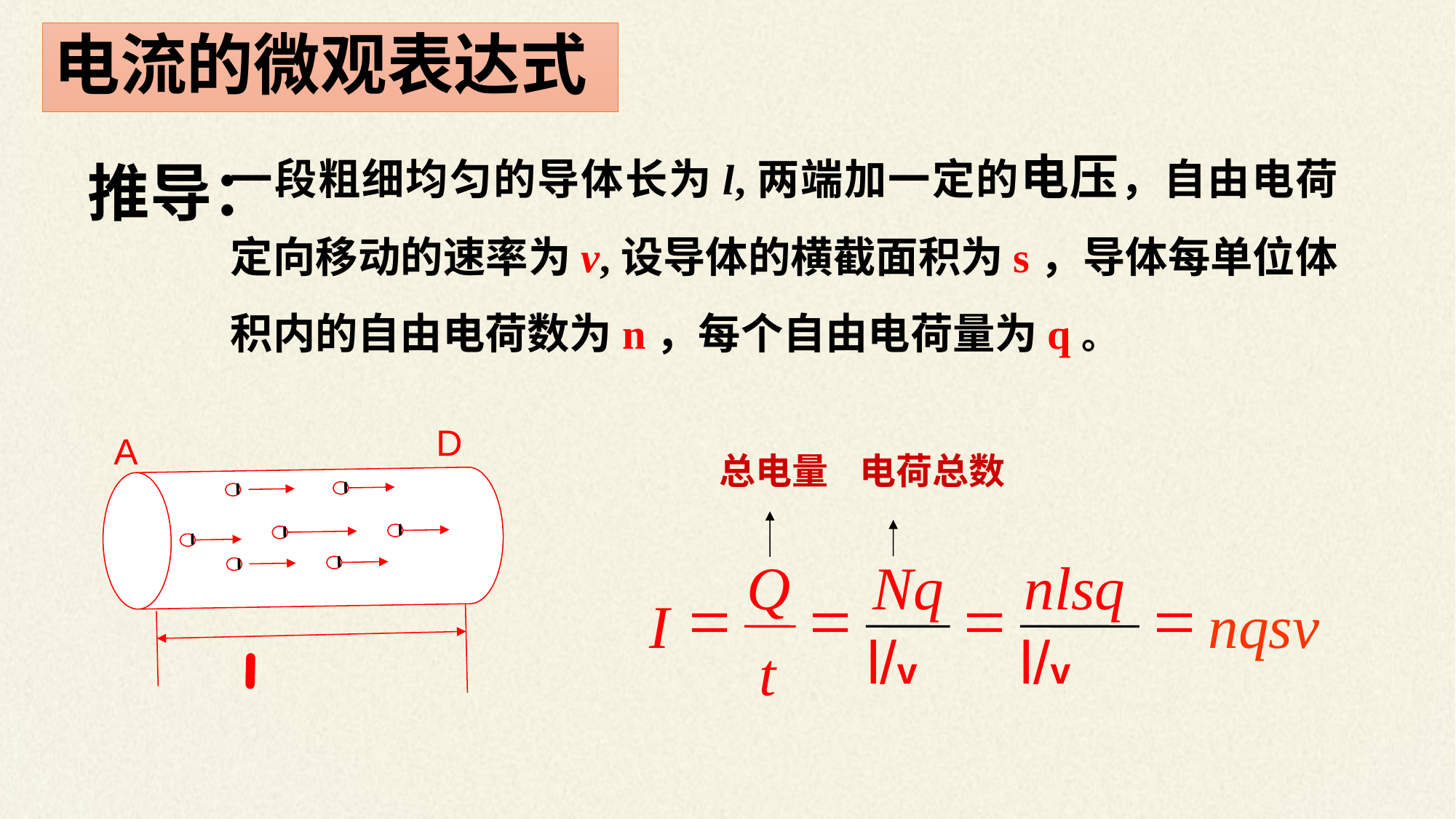

电流的微观表达式
一段粗细均匀的导体长为l,两端加一定的电压，自由电荷定向移动的速率为v,设导体的横截面积为s，导体每单位体积内的自由电荷数为n，每个自由电荷量为q。
 推导：

-

-

-

-

-
-

-

D
A

ι
总电量
电荷总数

Q
Nq
nlsq
=
=
=
=
I
nqsv
l/v
l/v

t